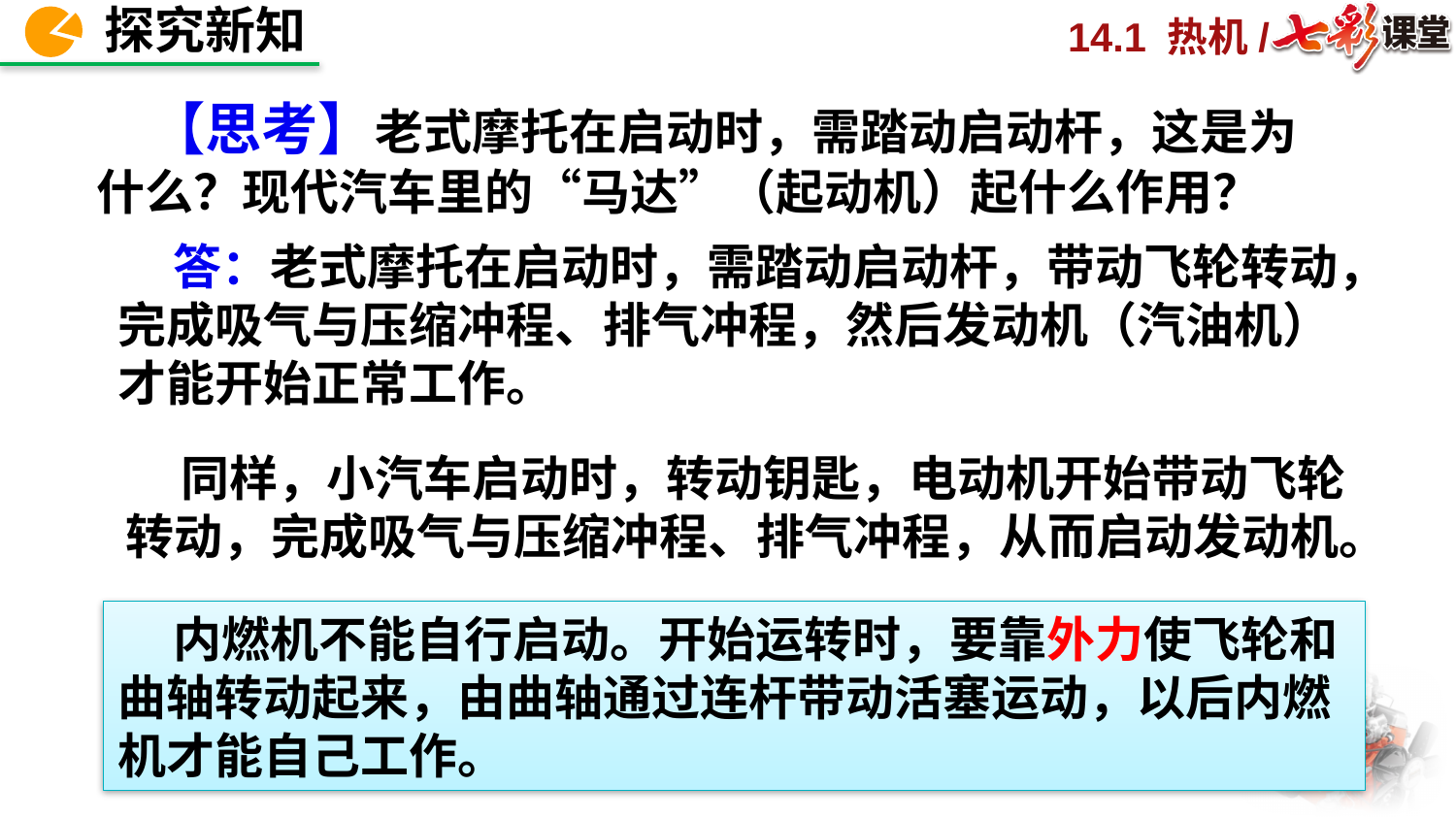

【思考】老式摩托在启动时，需踏动启动杆，这是为什么？现代汽车里的“马达”（起动机）起什么作用？
    答：老式摩托在启动时，需踏动启动杆，带动飞轮转动，完成吸气与压缩冲程、排气冲程，然后发动机（汽油机）才能开始正常工作。
    同样，小汽车启动时，转动钥匙，电动机开始带动飞轮转动，完成吸气与压缩冲程、排气冲程，从而启动发动机。
    内燃机不能自行启动。开始运转时，要靠外力使飞轮和曲轴转动起来，由曲轴通过连杆带动活塞运动，以后内燃机才能自己工作。